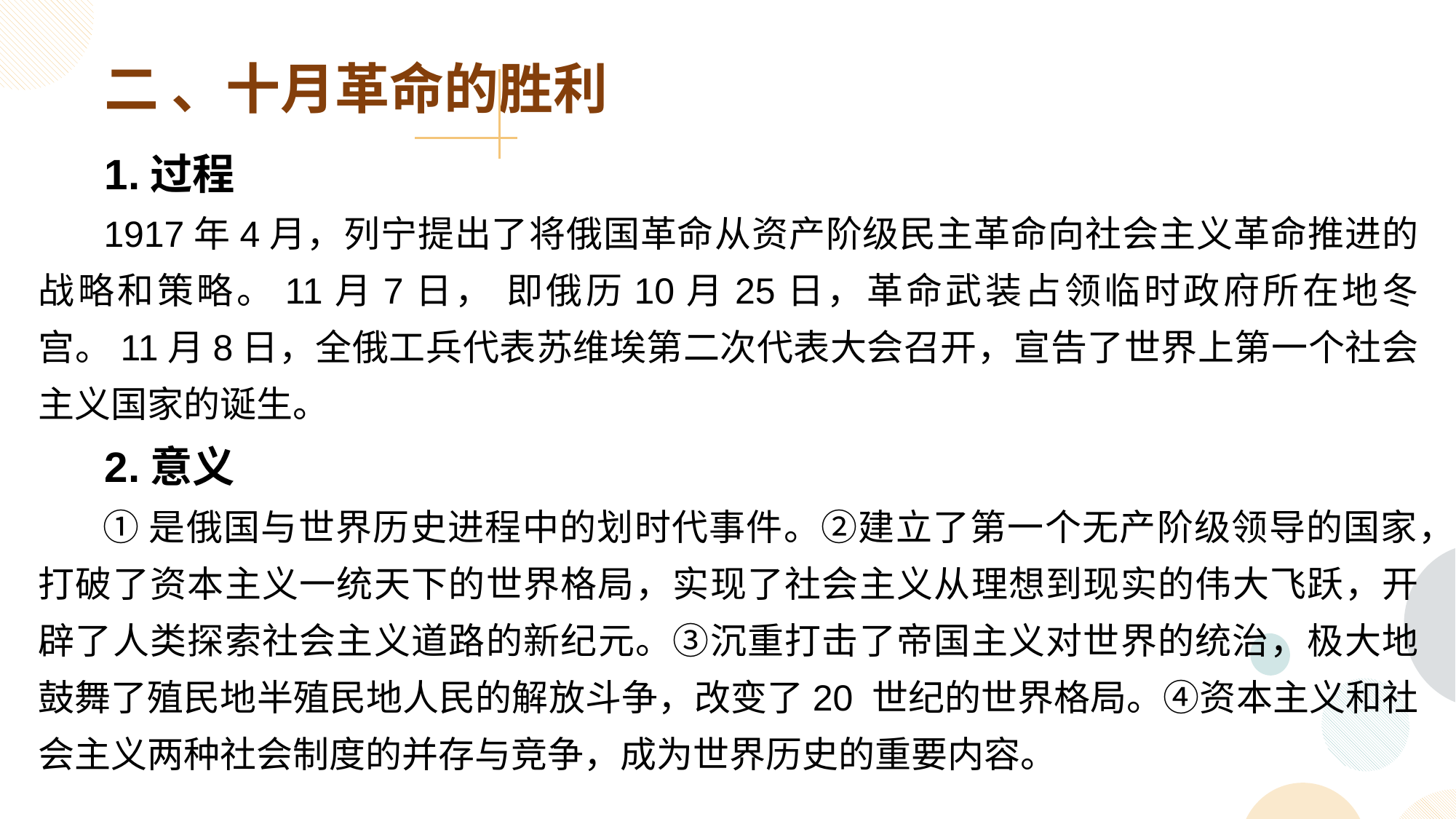

二 、十月革命的胜利
 1.过程
 1917年4月，列宁提出了将俄国革命从资产阶级民主革命向社会主义革命推进的战略和策略。11月7日， 即俄历10月25日，革命武装占领临时政府所在地冬宫。11月8日，全俄工兵代表苏维埃第二次代表大会召开，宣告了世界上第一个社会主义国家的诞生。
 2.意义
 ①是俄国与世界历史进程中的划时代事件。②建立了第一个无产阶级领导的国家，打破了资本主义一统天下的世界格局，实现了社会主义从理想到现实的伟大飞跃，开辟了人类探索社会主义道路的新纪元。③沉重打击了帝国主义对世界的统治，极大地鼓舞了殖民地半殖民地人民的解放斗争，改变了20 世纪的世界格局。④资本主义和社会主义两种社会制度的并存与竞争，成为世界历史的重要内容。